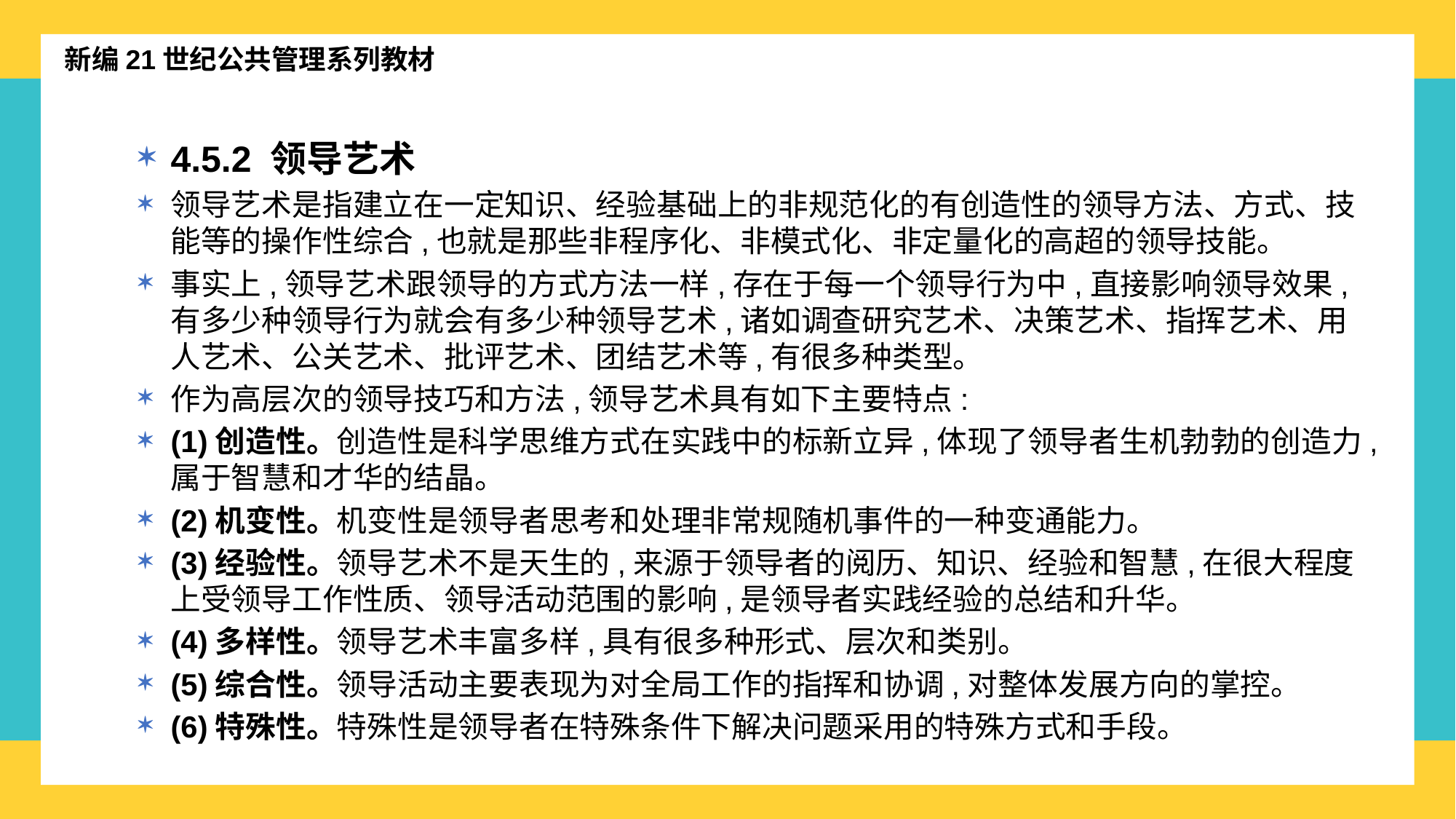

新编21世纪公共管理系列教材
4.5.2 领导艺术
领导艺术是指建立在一定知识、经验基础上的非规范化的有创造性的领导方法、方式、技能等的操作性综合,也就是那些非程序化、非模式化、非定量化的高超的领导技能。
事实上,领导艺术跟领导的方式方法一样,存在于每一个领导行为中,直接影响领导效果,有多少种领导行为就会有多少种领导艺术,诸如调查研究艺术、决策艺术、指挥艺术、用人艺术、公关艺术、批评艺术、团结艺术等,有很多种类型。
作为高层次的领导技巧和方法,领导艺术具有如下主要特点:
(1)创造性。创造性是科学思维方式在实践中的标新立异,体现了领导者生机勃勃的创造力,属于智慧和才华的结晶。
(2)机变性。机变性是领导者思考和处理非常规随机事件的一种变通能力。
(3)经验性。领导艺术不是天生的,来源于领导者的阅历、知识、经验和智慧,在很大程度上受领导工作性质、领导活动范围的影响,是领导者实践经验的总结和升华。
(4)多样性。领导艺术丰富多样,具有很多种形式、层次和类别。
(5)综合性。领导活动主要表现为对全局工作的指挥和协调,对整体发展方向的掌控。
(6)特殊性。特殊性是领导者在特殊条件下解决问题采用的特殊方式和手段。